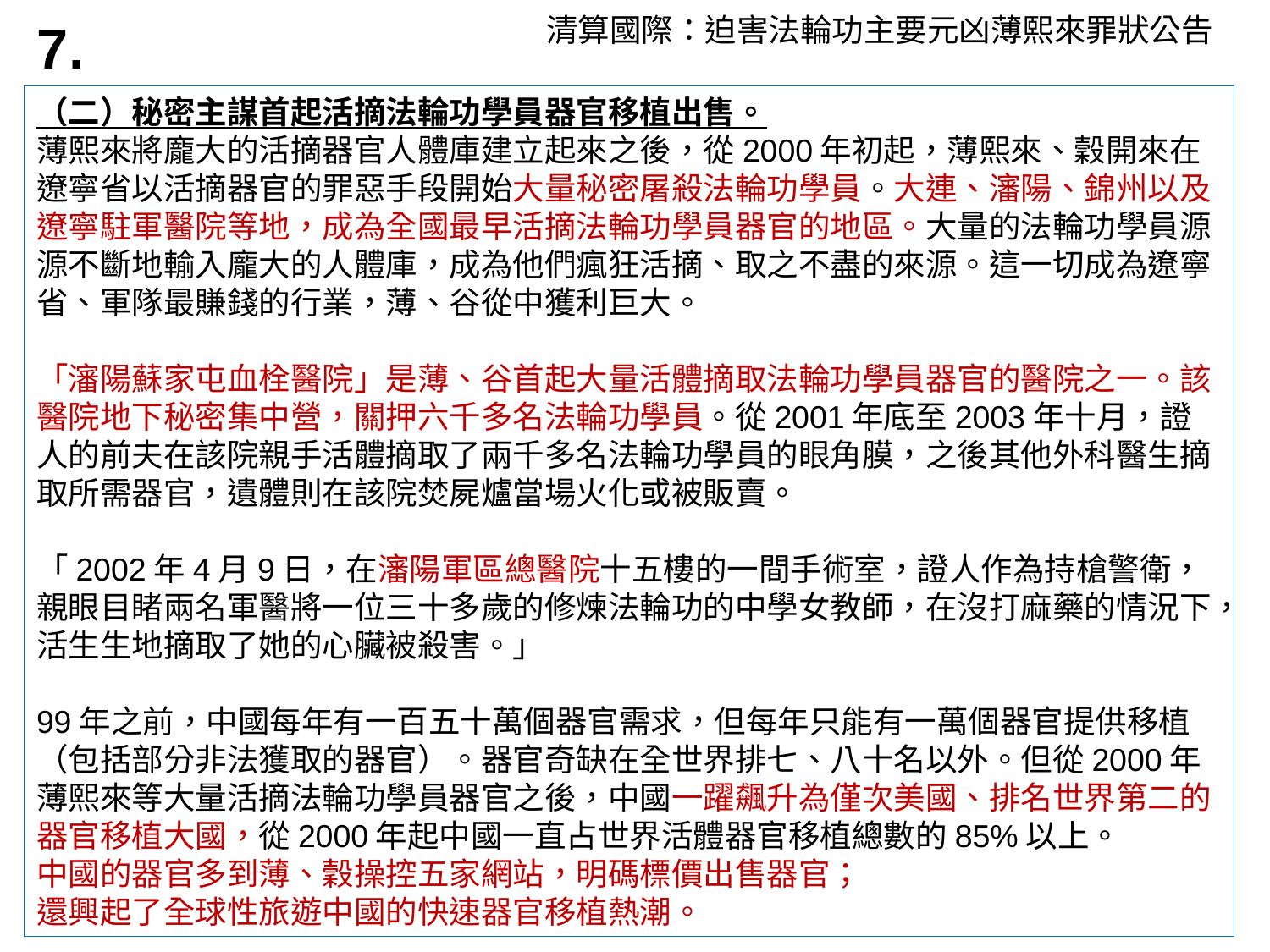

清算國際：迫害法輪功主要元凶薄熙來罪狀公告
7.
（二）秘密主謀首起活摘法輪功學員器官移植出售。
薄熙來將龐大的活摘器官人體庫建立起來之後，從2000年初起，薄熙來、穀開來在遼寧省以活摘器官的罪惡手段開始大量秘密屠殺法輪功學員。大連、瀋陽、錦州以及遼寧駐軍醫院等地，成為全國最早活摘法輪功學員器官的地區。大量的法輪功學員源源不斷地輸入龐大的人體庫，成為他們瘋狂活摘、取之不盡的來源。這一切成為遼寧省、軍隊最賺錢的行業，薄、谷從中獲利巨大。

「瀋陽蘇家屯血栓醫院」是薄、谷首起大量活體摘取法輪功學員器官的醫院之一。該醫院地下秘密集中營，關押六千多名法輪功學員。從2001年底至2003年十月，證人的前夫在該院親手活體摘取了兩千多名法輪功學員的眼角膜，之後其他外科醫生摘取所需器官，遺體則在該院焚屍爐當場火化或被販賣。

「2002年4月9日，在瀋陽軍區總醫院十五樓的一間手術室，證人作為持槍警衛，親眼目睹兩名軍醫將一位三十多歲的修煉法輪功的中學女教師，在沒打麻藥的情況下，活生生地摘取了她的心臟被殺害。」

99年之前，中國每年有一百五十萬個器官需求，但每年只能有一萬個器官提供移植（包括部分非法獲取的器官）。器官奇缺在全世界排七、八十名以外。但從2000年薄熙來等大量活摘法輪功學員器官之後，中國一躍飆升為僅次美國、排名世界第二的器官移植大國，從2000年起中國一直占世界活體器官移植總數的85%以上。
中國的器官多到薄、穀操控五家網站，明碼標價出售器官；
還興起了全球性旅遊中國的快速器官移植熱潮。